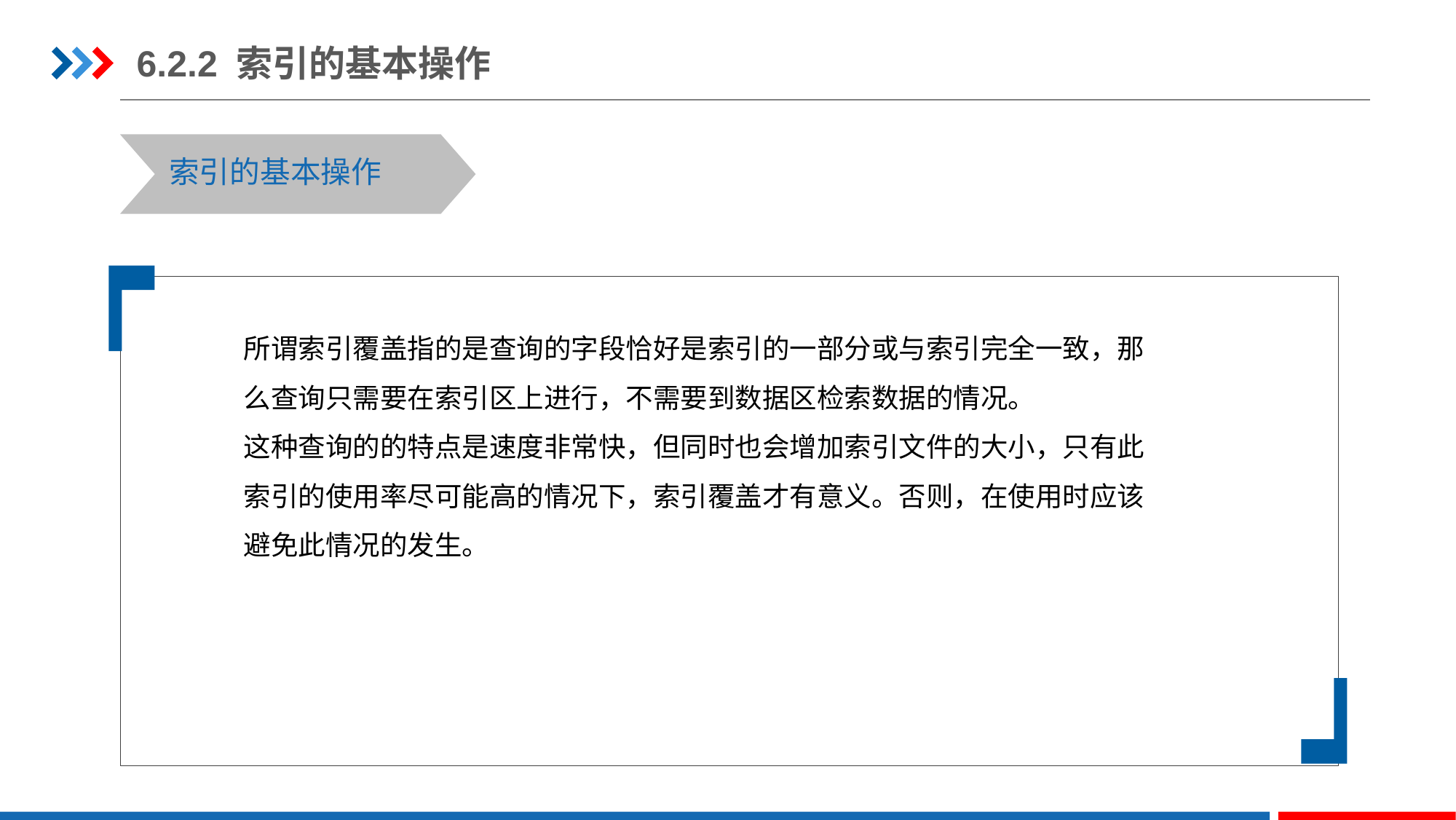

6.2.2 索引的基本操作

索引的基本操作

所谓索引覆盖指的是查询的字段恰好是索引的一部分或与索引完全一致，那么查询只需要在索引区上进行，不需要到数据区检索数据的情况。
这种查询的的特点是速度非常快，但同时也会增加索引文件的大小，只有此索引的使用率尽可能高的情况下，索引覆盖才有意义。否则，在使用时应该避免此情况的发生。